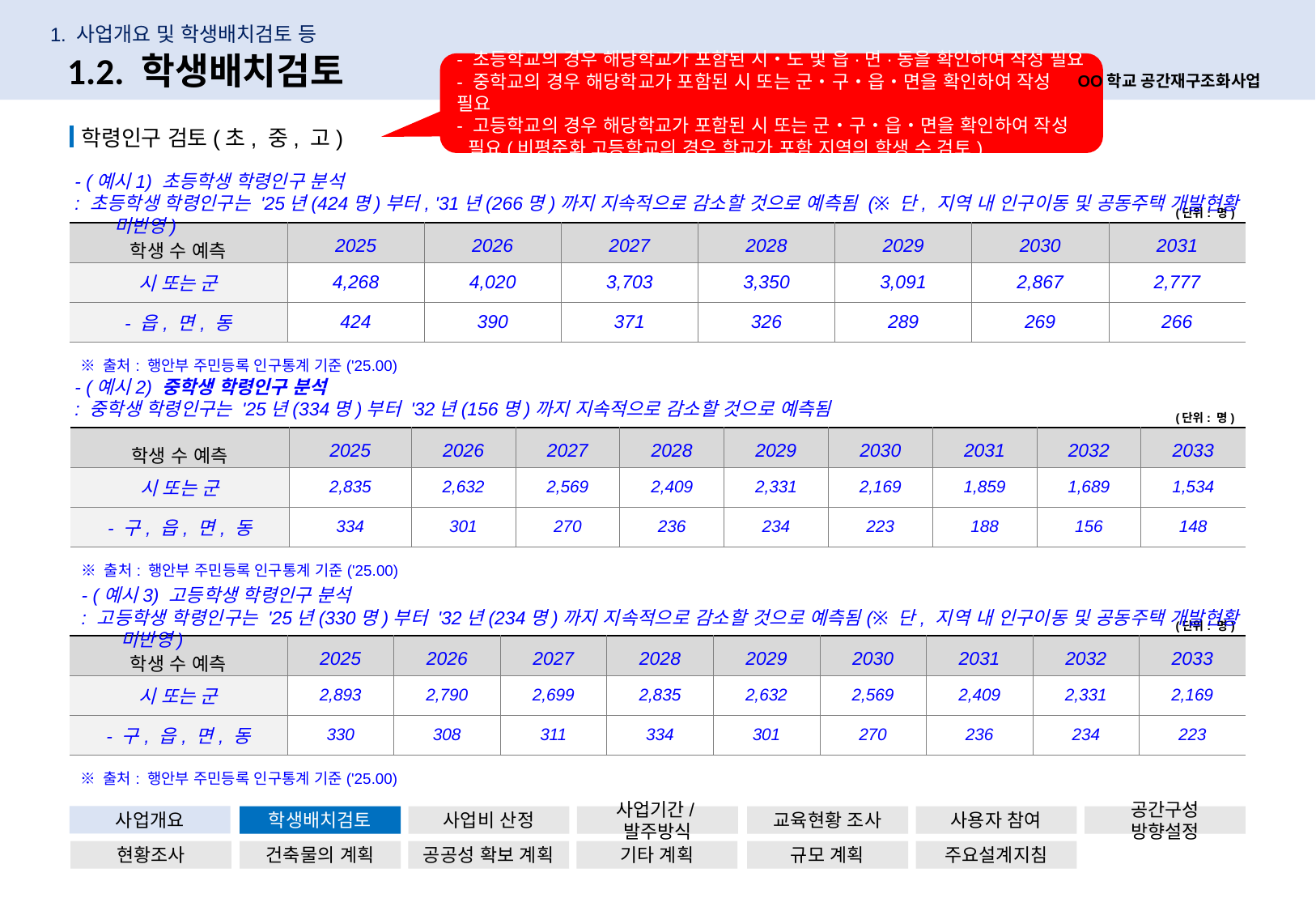

1. 사업개요 및 학생배치검토 등
11
1.2. 학생배치검토
- 초등학교의 경우 해당학교가 포함된 시‧도 및 읍·면·동을 확인하여 작성 필요
- 중학교의 경우 해당학교가 포함된 시 또는 군‧구‧읍‧면을 확인하여 작성 필요
- 고등학교의 경우 해당학교가 포함된 시 또는 군‧구‧읍‧면을 확인하여 작성 필요(비평준화 고등학교의 경우 학교가 포함 지역의 학생 수 검토)
OO학교 공간재구조화사업
 학령인구 검토(초, 중, 고)

- (예시1) 초등학생 학령인구 분석
: 초등학생 학령인구는 '25년(424명)부터, '31년(266명)까지 지속적으로 감소할 것으로 예측됨 (※ 단, 지역 내 인구이동 및 공동주택 개발현황 미반영)
| (단위: 명) |  |  |  |  |  |  |  |
| --- | --- | --- | --- | --- | --- | --- | --- |
| 학생 수 예측 | 2025 | 2026 | 2027 | 2028 | 2029 | 2030 | 2031 |
| 시 또는 군 | 4,268 | 4,020 | 3,703 | 3,350 | 3,091 | 2,867 | 2,777 |
| - 읍, 면, 동 | 424 | 390 | 371 | 326 | 289 | 269 | 266 |
| ※ 출처: 행안부 주민등록 인구통계 기준('25.00) |  |  |  |  |  |  |  |
- (예시2) 중학생 학령인구 분석
: 중학생 학령인구는 '25년(334명)부터 '32년(156명)까지 지속적으로 감소할 것으로 예측됨
| (단위: 명) |  |  |  |  |  |  |  |  |  |
| --- | --- | --- | --- | --- | --- | --- | --- | --- | --- |
| 학생 수 예측 | 2025 | 2026 | 2027 | 2028 | 2029 | 2030 | 2031 | 2032 | 2033 |
| 시 또는 군 | 2,835 | 2,632 | 2,569 | 2,409 | 2,331 | 2,169 | 1,859 | 1,689 | 1,534 |
| - 구, 읍, 면, 동 | 334 | 301 | 270 | 236 | 234 | 223 | 188 | 156 | 148 |
| ※ 출처: 행안부 주민등록 인구통계 기준('25.00) |  |  |  |  |  |  |  |  |  |
- (예시3) 고등학생 학령인구 분석
: 고등학생 학령인구는 '25년(330명)부터 '32년(234명)까지 지속적으로 감소할 것으로 예측됨(※ 단, 지역 내 인구이동 및 공동주택 개발현황 미반영)
| (단위: 명) |  |  |  |  |  |  |  |  |  |
| --- | --- | --- | --- | --- | --- | --- | --- | --- | --- |
| 학생 수 예측 | 2025 | 2026 | 2027 | 2028 | 2029 | 2030 | 2031 | 2032 | 2033 |
| 시 또는 군 | 2,893 | 2,790 | 2,699 | 2,835 | 2,632 | 2,569 | 2,409 | 2,331 | 2,169 |
| - 구, 읍, 면, 동 | 330 | 308 | 311 | 334 | 301 | 270 | 236 | 234 | 223 |
| ※ 출처: 행안부 주민등록 인구통계 기준('25.00) |  |  |  |  |  |  |  |  |  |
사업개요
학생배치검토
사업비 산정
사업기간/발주방식
교육현황 조사
사용자 참여
공간구성 방향설정
현황조사
건축물의 계획
공공성 확보 계획
기타 계획
규모 계획
주요설계지침